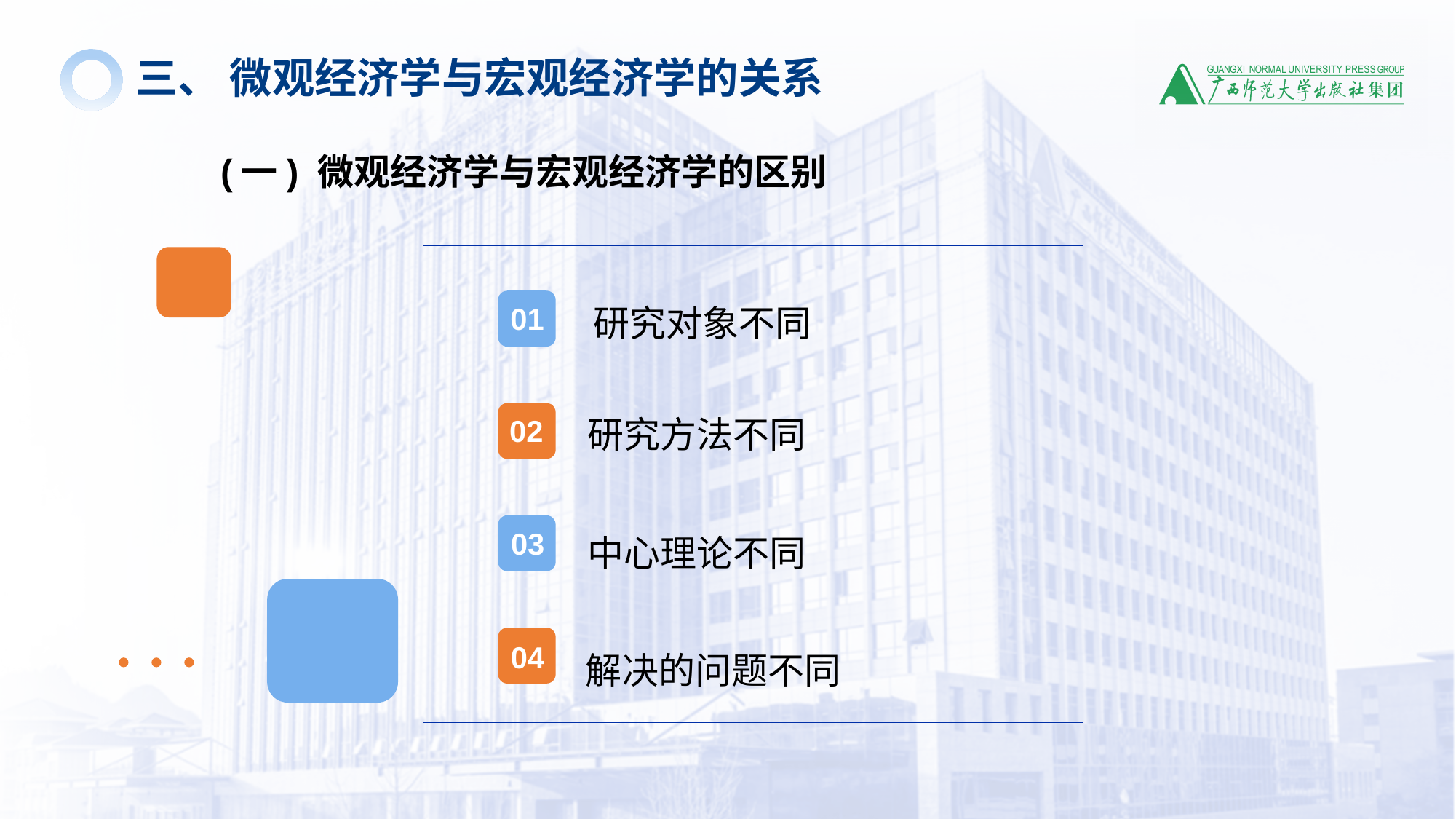

三、 微观经济学与宏观经济学的关系

(一) 微观经济学与宏观经济学的区别

研究对象不同

01
研究方法不同

02
03
中心理论不同

解决的问题不同

04